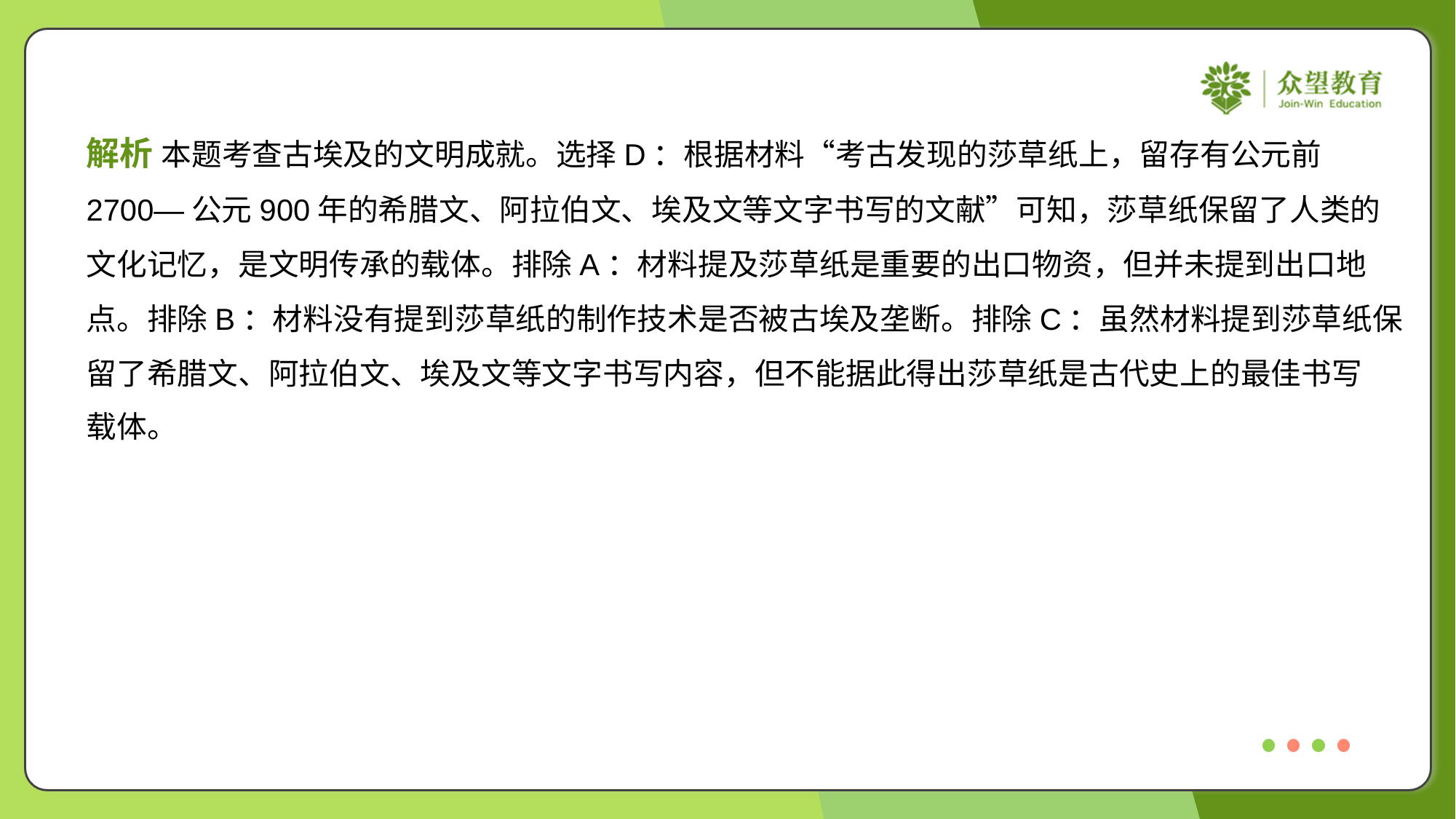

解析 本题考查古埃及的文明成就。选择D：根据材料“考古发现的莎草纸上，留存有公元前
2700—公元900年的希腊文、阿拉伯文、埃及文等文字书写的文献”可知，莎草纸保留了人类的
文化记忆，是文明传承的载体。排除A：材料提及莎草纸是重要的出口物资，但并未提到出口地
点。排除B：材料没有提到莎草纸的制作技术是否被古埃及垄断。排除C：虽然材料提到莎草纸保
留了希腊文、阿拉伯文、埃及文等文字书写内容，但不能据此得出莎草纸是古代史上的最佳书写
载体。